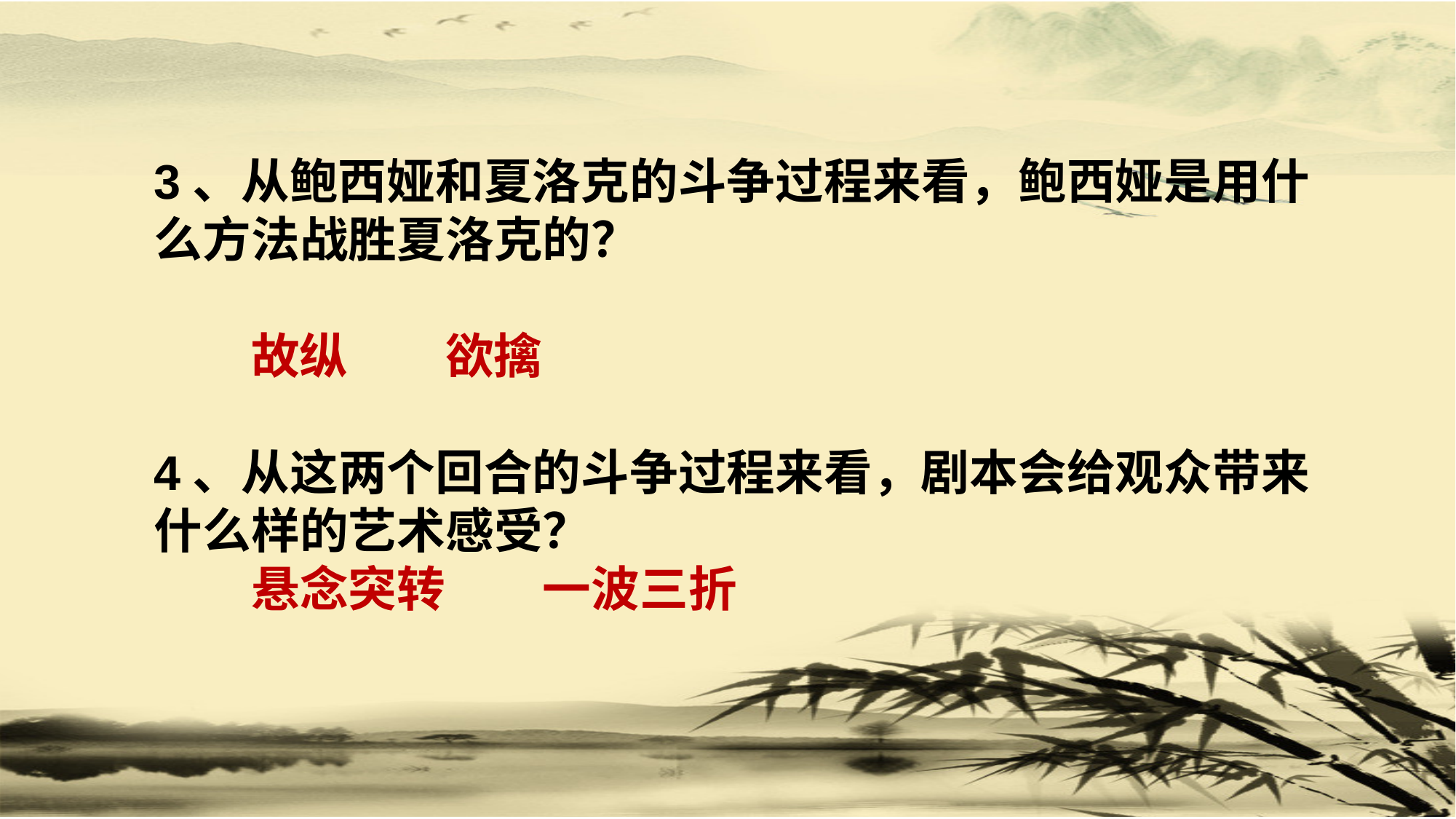

3、从鲍西娅和夏洛克的斗争过程来看，鲍西娅是用什么方法战胜夏洛克的？

　　故纵　　欲擒

4、从这两个回合的斗争过程来看，剧本会给观众带来什么样的艺术感受？
　　悬念突转　　一波三折